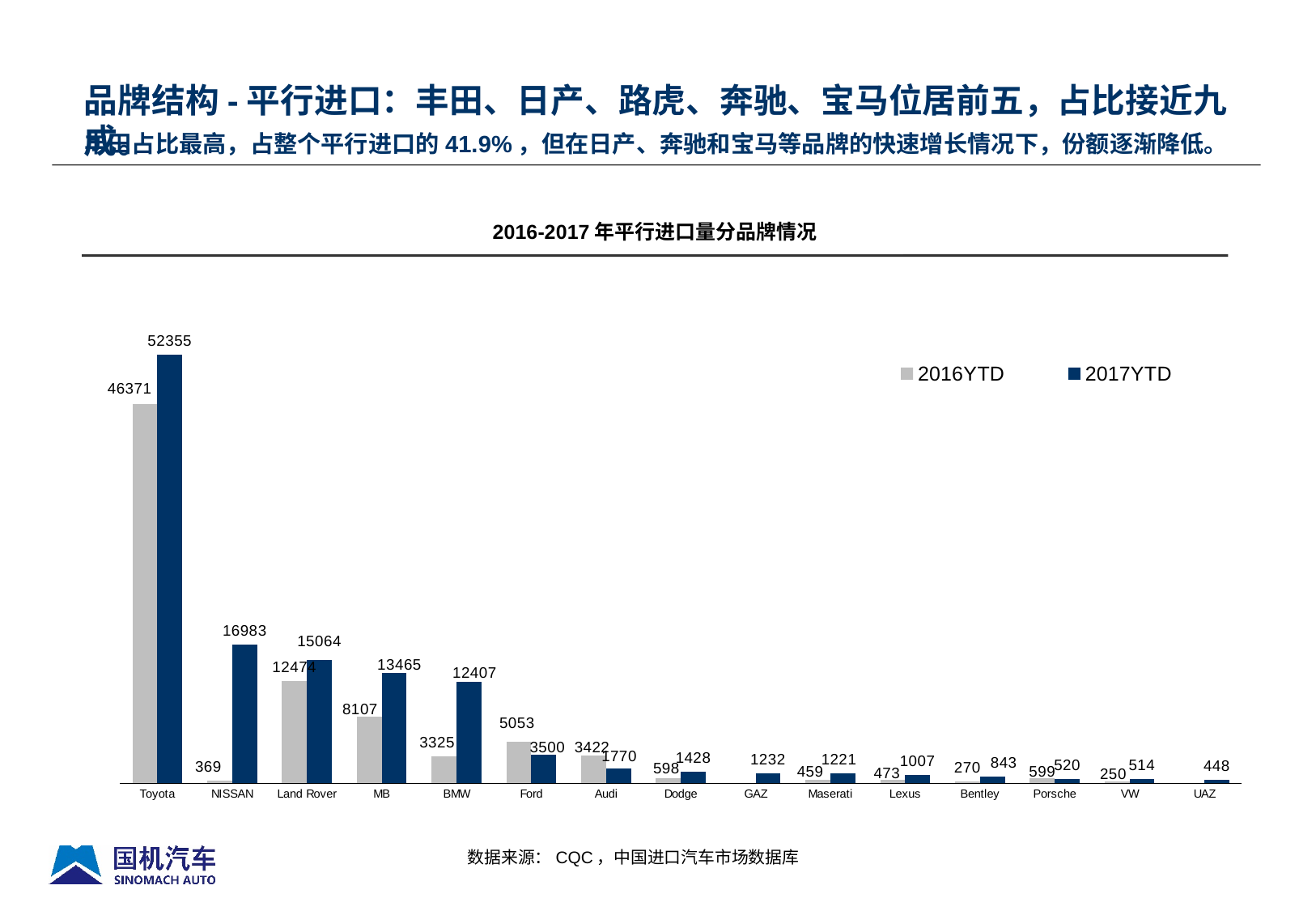

品牌结构-平行进口：丰田、日产、路虎、奔驰、宝马位居前五，占比接近九成。
# 丰田占比最高，占整个平行进口的41.9%，但在日产、奔驰和宝马等品牌的快速增长情况下，份额逐渐降低。
2016-2017年平行进口量分品牌情况

### Chart

| Category | 2016YTD | 2017YTD |
|---|---|---|
| Toyota | 46371.0 | 52355.0 |
| NISSAN | 369.0 | 16983.0 |
| Land Rover | 12474.0 | 15064.0 |
| MB | 8107.0 | 13465.0 |
| BMW | 3325.0 | 12407.0 |
| Ford | 5053.0 | 3500.0 |
| Audi | 3422.0 | 1770.0 |
| Dodge | 598.0 | 1428.0 |
| GAZ | None | 1232.0 |
| Maserati | 459.0 | 1221.0 |
| Lexus | 473.0 | 1007.0 |
| Bentley | 270.0 | 843.0 |
| Porsche | 599.0 | 520.0 |
| VW | 250.0 | 514.0 |
| UAZ | None | 448.0 |
数据来源：CQC，中国进口汽车市场数据库